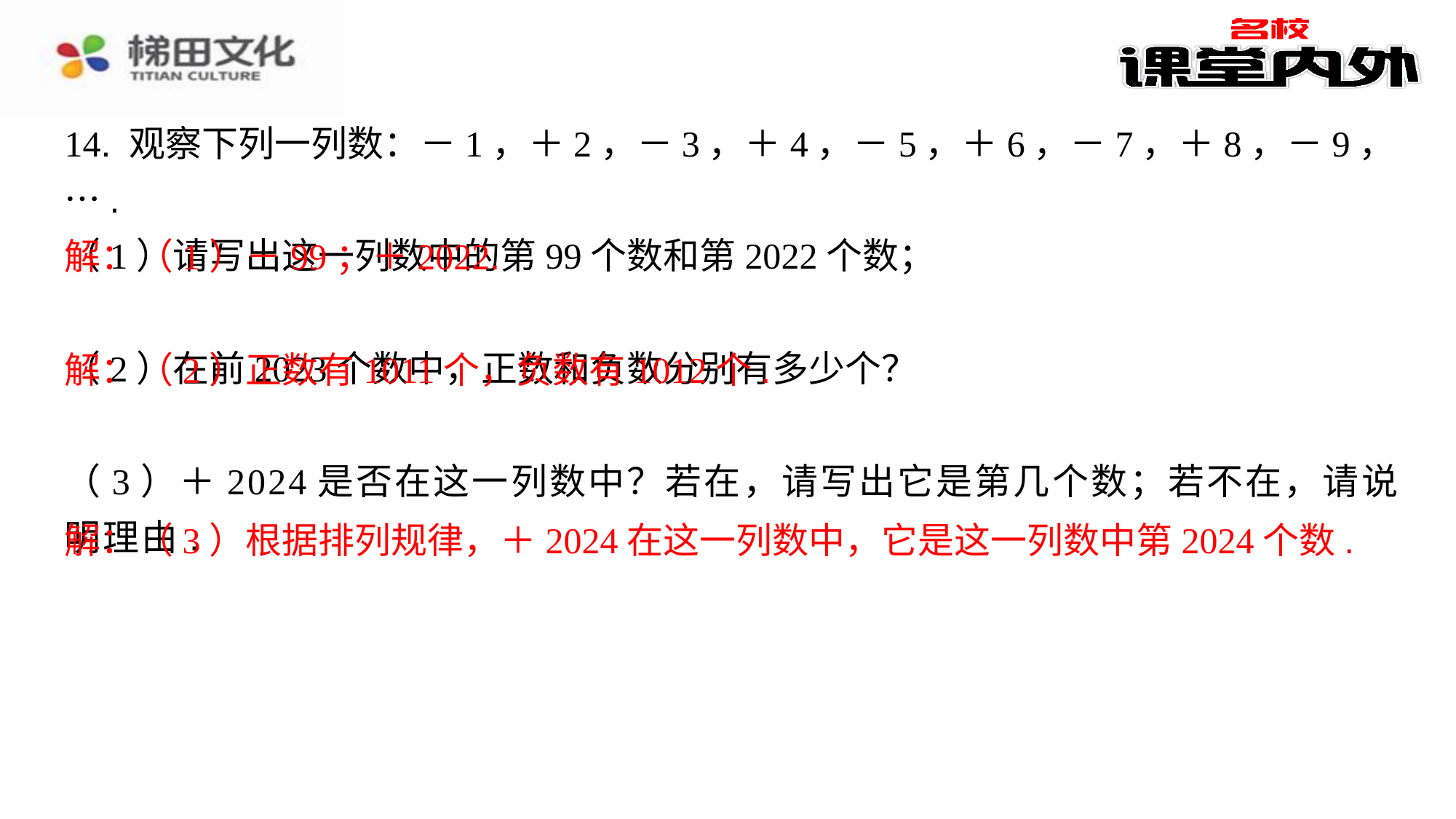

14. 观察下列一列数：－1，＋2，－3，＋4，－5，＋6，－7，＋8，－9，….
（1）请写出这一列数中的第99个数和第2022个数；
解：（1）－99；＋2022.
（2）在前2023个数中，正数和负数分别有多少个？
解：（2）正数有1011个，负数有1012个.
（3）＋2024是否在这一列数中？若在，请写出它是第几个数；若不在，请说
明理由.
解：（3）根据排列规律，＋2024在这一列数中，它是这一列数中第2024个数.
解：（1）－99；＋2022.
解：（2）正数有1011个，负数有1012个.
解：（3）根据排列规律，＋2024在这一列数中，它是这一列数中第2024个数.